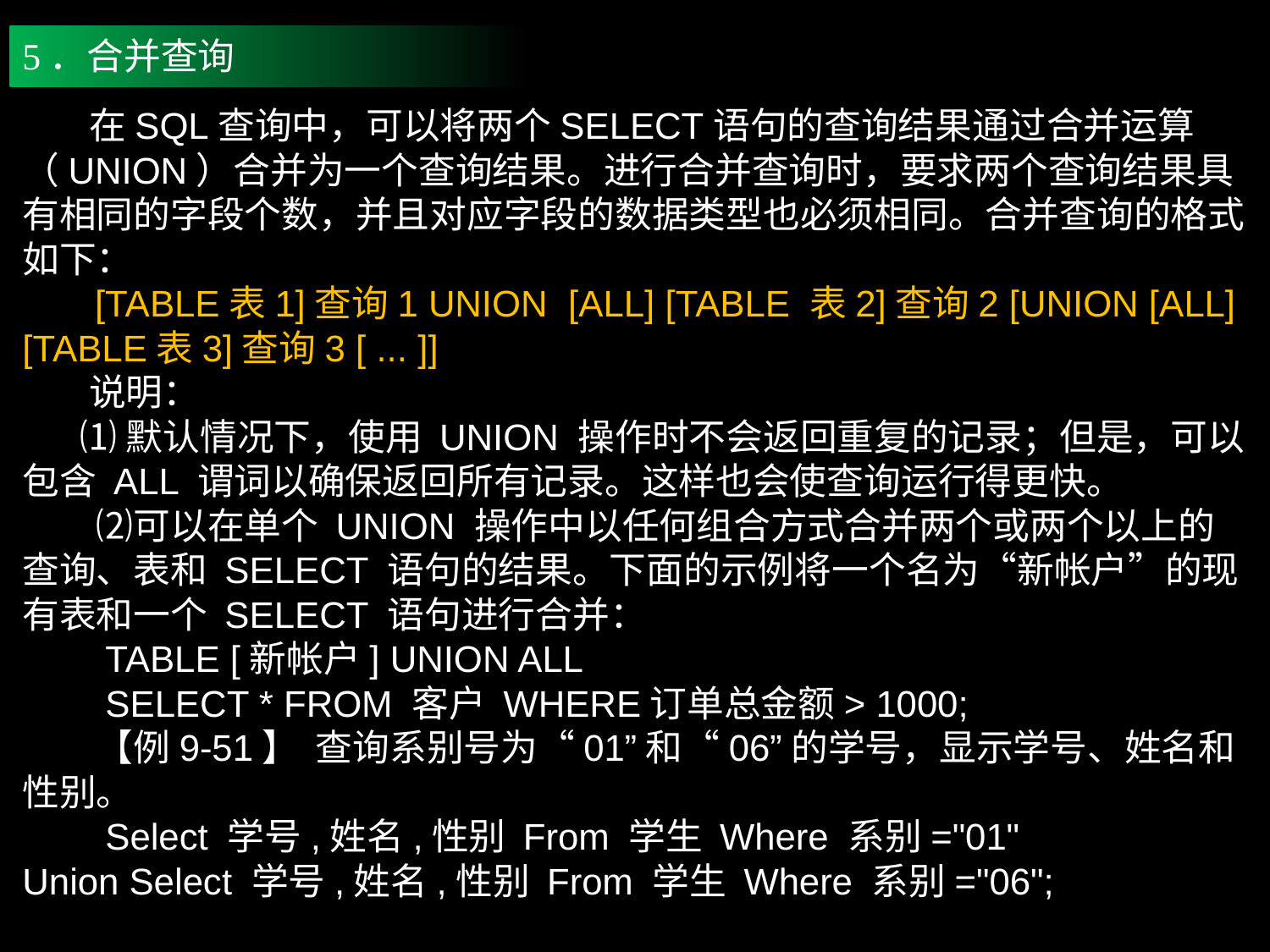

5．合并查询
       在SQL查询中，可以将两个SELECT语句的查询结果通过合并运算（UNION）合并为一个查询结果。进行合并查询时，要求两个查询结果具有相同的字段个数，并且对应字段的数据类型也必须相同。合并查询的格式如下：
       [TABLE表1]查询1 UNION  [ALL] [TABLE 表2]查询2 [UNION [ALL]  [TABLE表3]查询3 [ ... ]]
       说明：
       ⑴默认情况下，使用 UNION 操作时不会返回重复的记录；但是，可以包含 ALL 谓词以确保返回所有记录。这样也会使查询运行得更快。
　　⑵可以在单个 UNION 操作中以任何组合方式合并两个或两个以上的查询、表和 SELECT 语句的结果。下面的示例将一个名为“新帐户”的现有表和一个 SELECT 语句进行合并：
　　TABLE [新帐户] UNION ALL
　　SELECT * FROM 客户 WHERE订单总金额> 1000;
　　【例9-51】  查询系别号为“01”和“06”的学号，显示学号、姓名和性别。
　　Select 学号,姓名,性别 From 学生 Where 系别="01"
Union Select 学号,姓名,性别 From 学生 Where 系别="06";